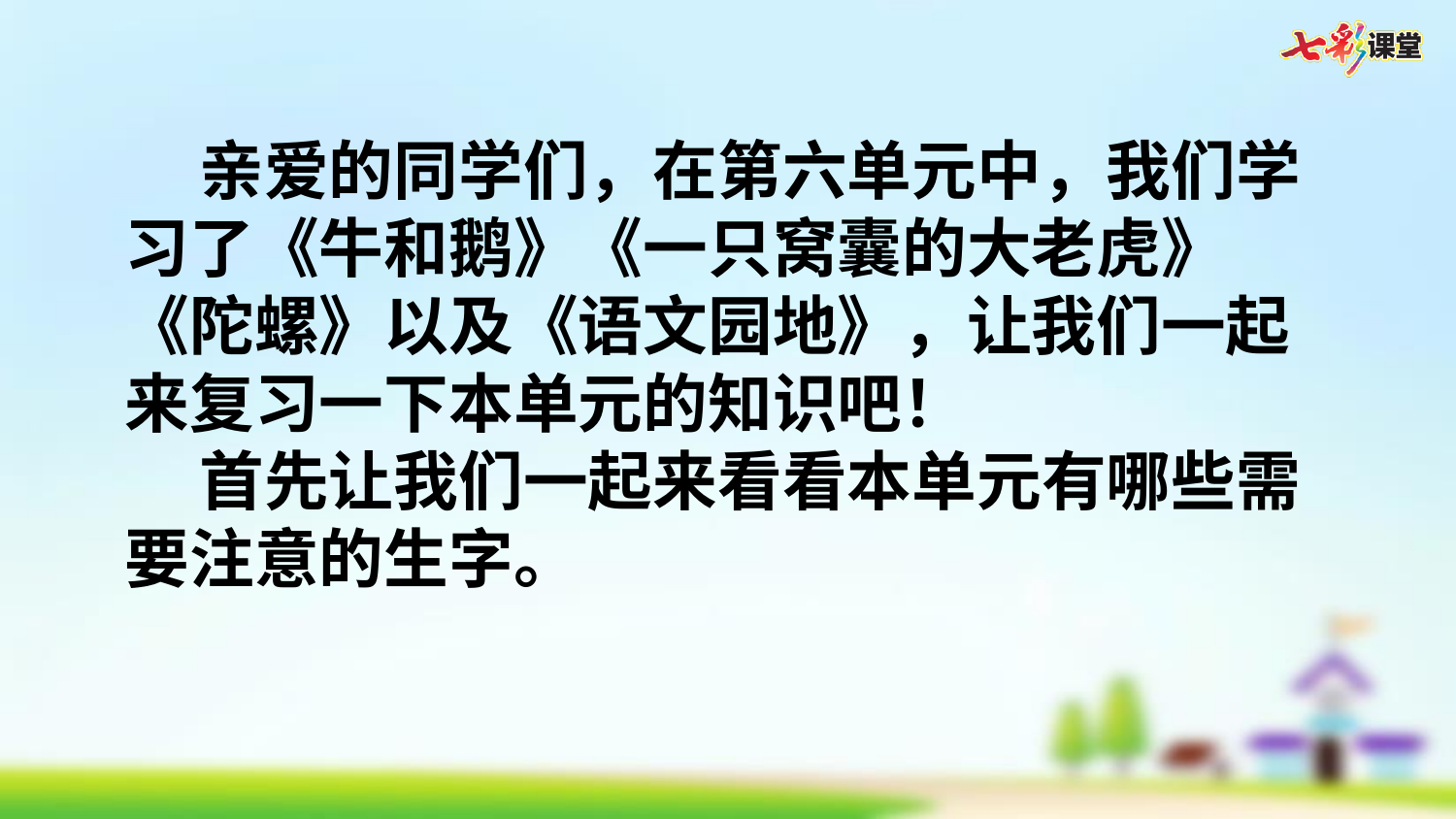

亲爱的同学们，在第六单元中，我们学习了《牛和鹅》《一只窝囊的大老虎》《陀螺》以及《语文园地》，让我们一起来复习一下本单元的知识吧！
    首先让我们一起来看看本单元有哪些需要注意的生字。